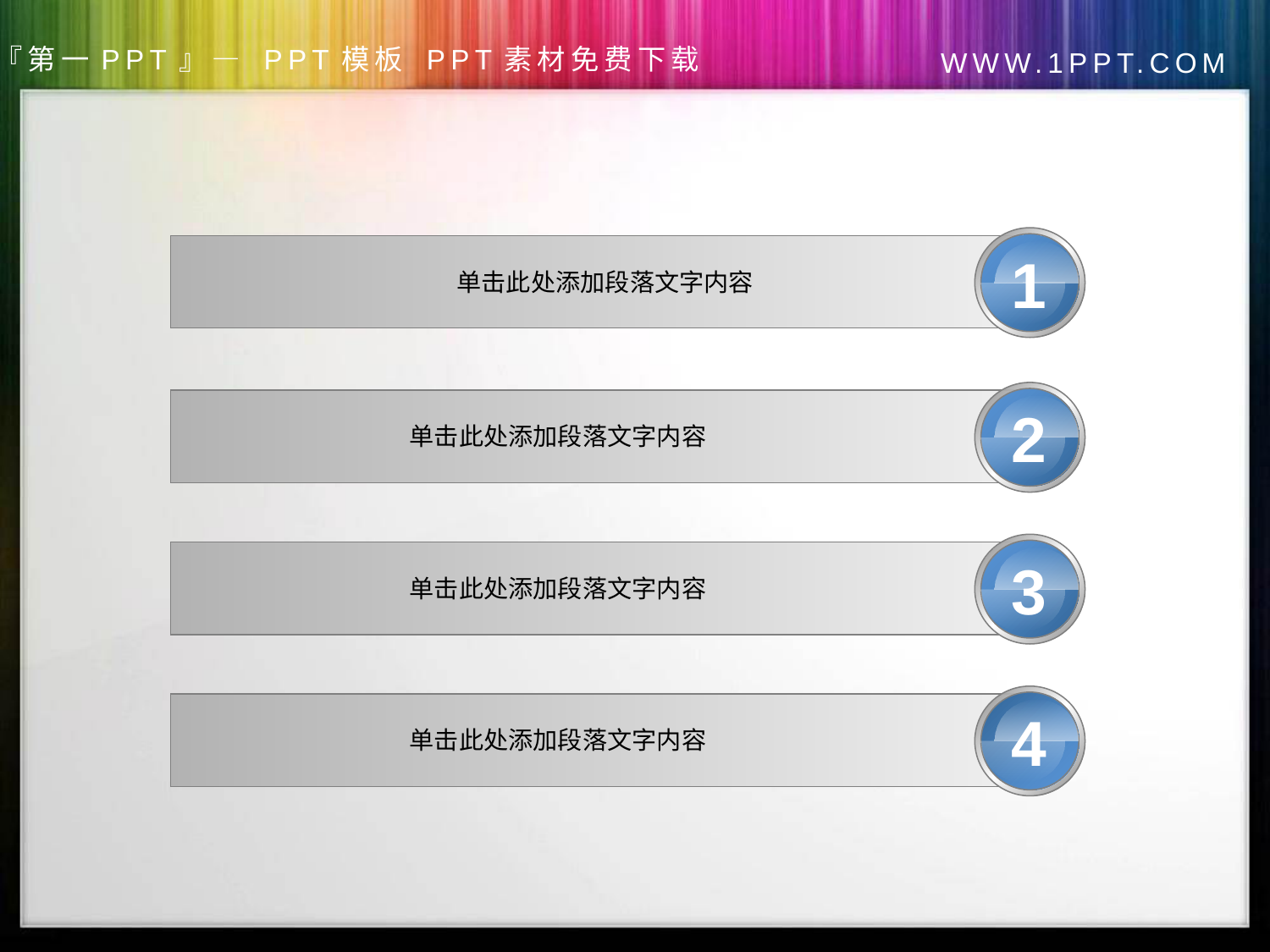

单击此处添加段落文字内容
1

单击此处添加段落文字内容
2

单击此处添加段落文字内容
3

单击此处添加段落文字内容
4